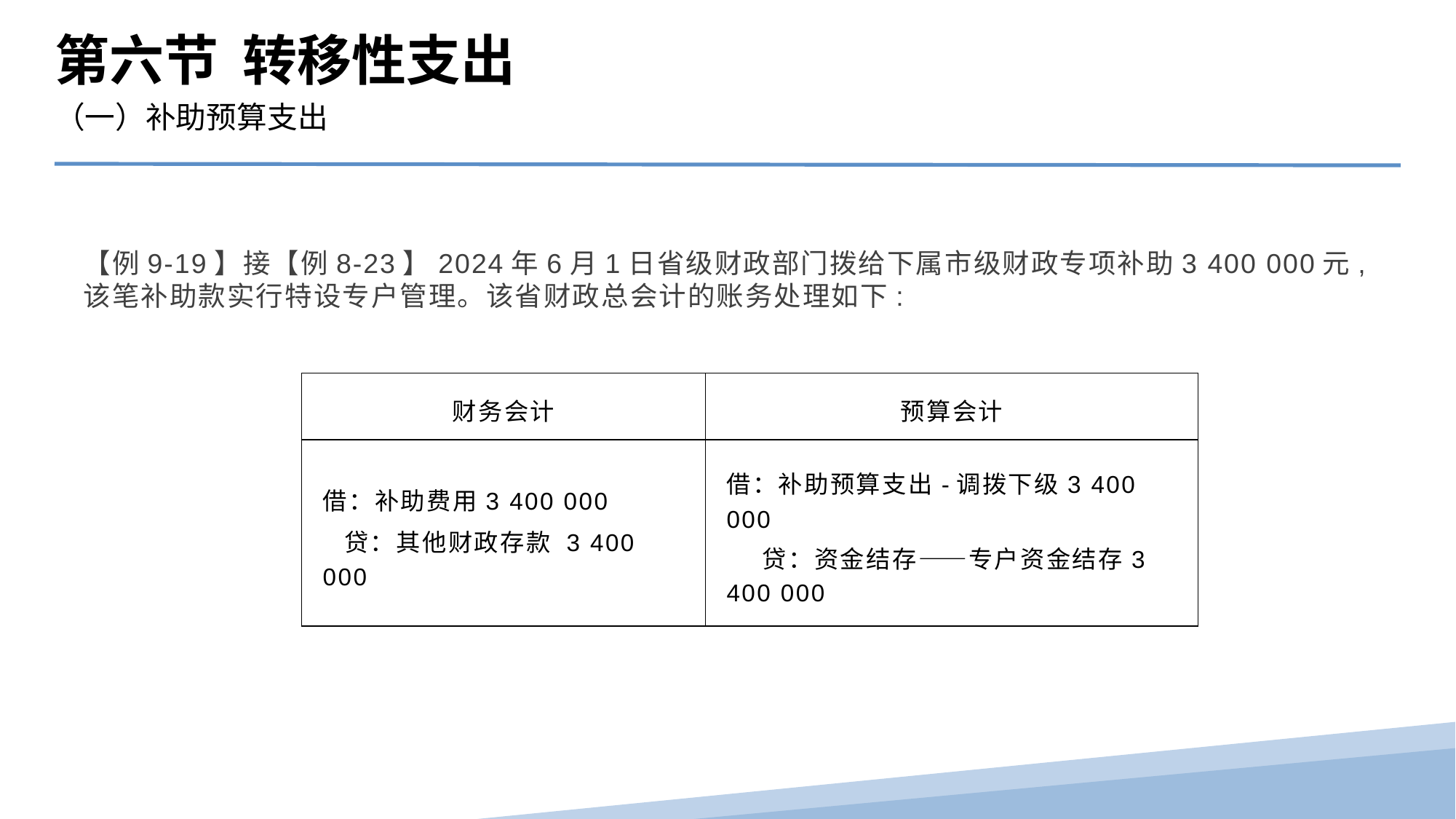

第六节  转移性支出
（一）补助预算支出
【例9-19】接【例8-23】2024年6月1日省级财政部门拨给下属市级财政专项补助3 400 000元,该笔补助款实行特设专户管理。该省财政总会计的账务处理如下:

| 财务会计 | 预算会计 |
| --- | --- |
| 借：补助费用3 400 000 贷：其他财政存款 3 400 000 | 借：补助预算支出-调拨下级3 400 000 贷：资金结存——专户资金结存3 400 000 |